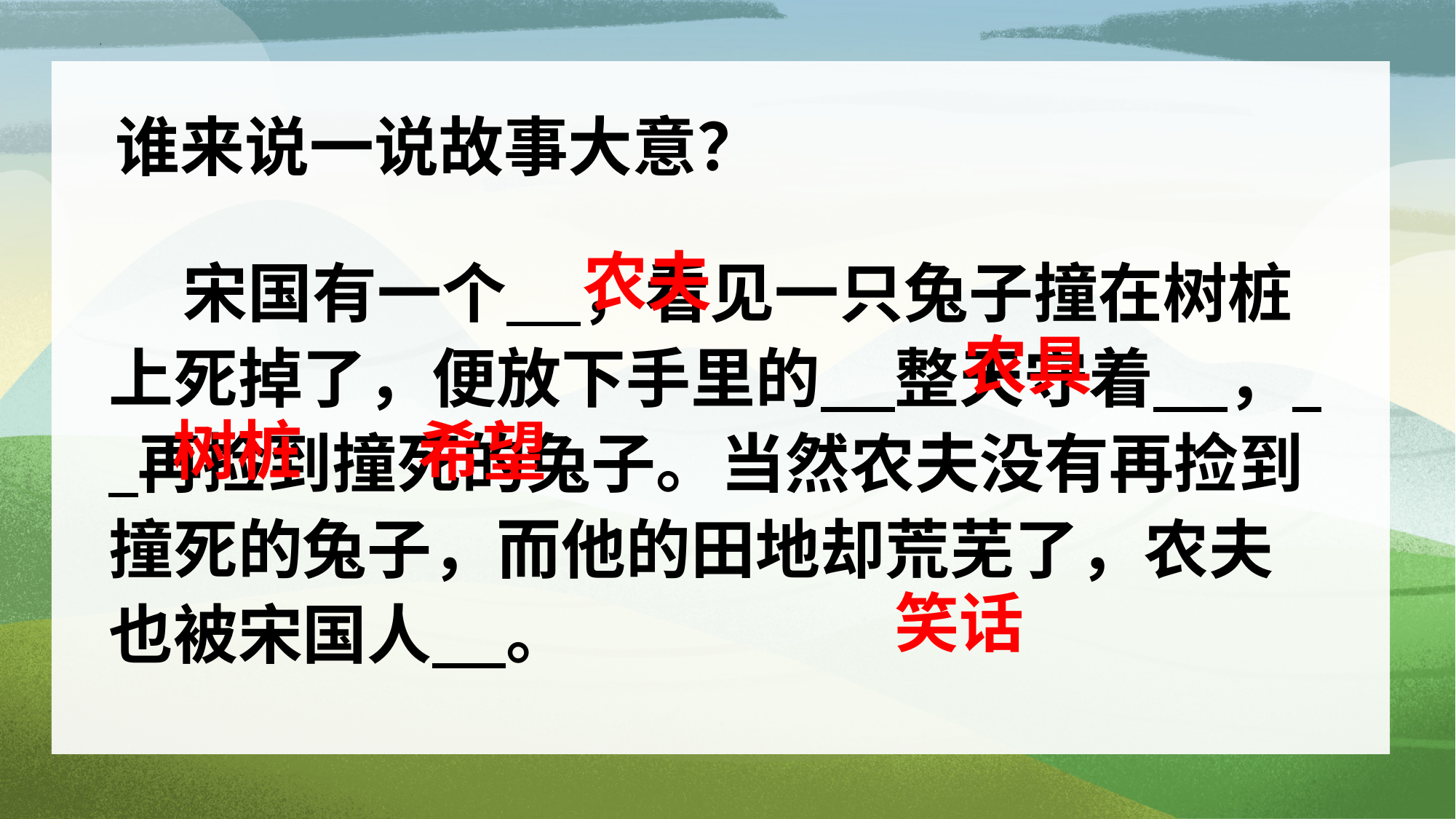

谁来说一说故事大意？
农夫
    宋国有一个     ，看见一只兔子撞在树桩上死掉了，便放下手里的     整天守着     ，     再捡到撞死的兔子。当然农夫没有再捡到撞死的兔子，而他的田地却荒芜了，农夫也被宋国人     。
农具
树桩
希望
笑话